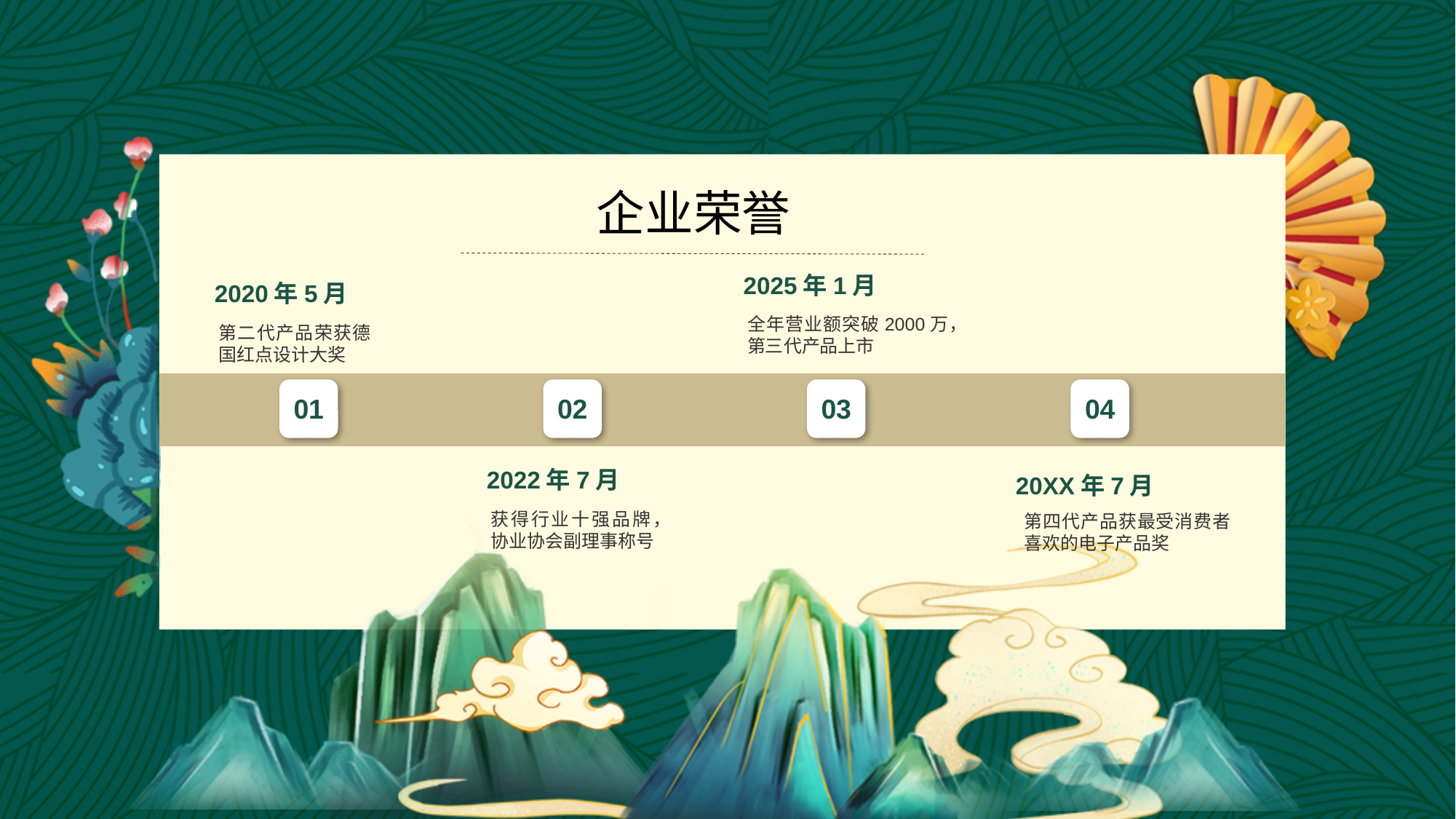

企业荣誉
2025年1月
2020年5月
全年营业额突破2000万，第三代产品上市
第二代产品荣获德国红点设计大奖

01

02

03

04
2022年7月
20XX年7月
获得行业十强品牌，协业协会副理事称号
第四代产品获最受消费者喜欢的电子产品奖